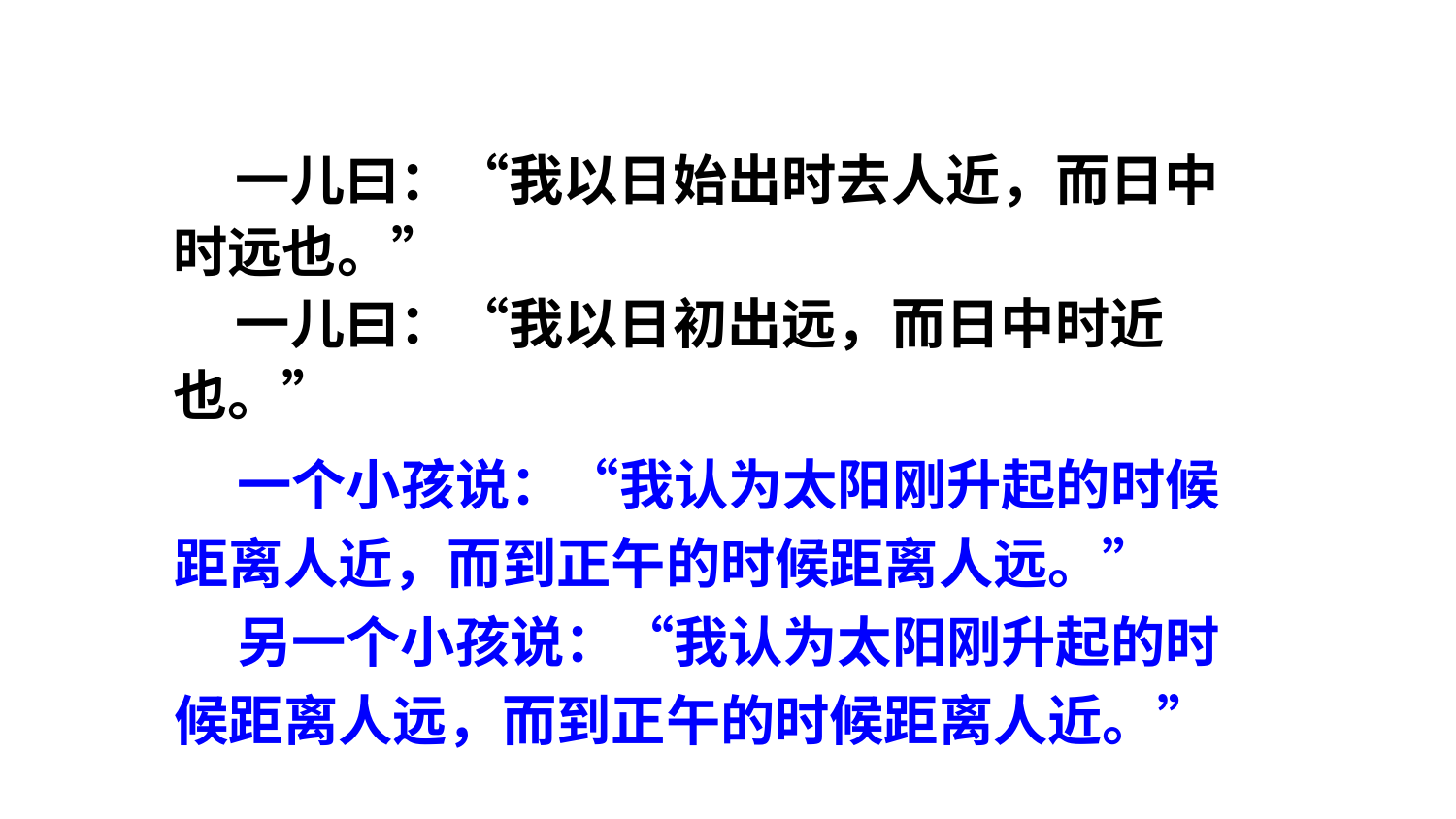

一儿曰：“我以日始出时去人近，而日中时远也。”
    一儿曰：“我以日初出远，而日中时近也。”
    一个小孩说：“我认为太阳刚升起的时候距离人近，而到正午的时候距离人远。”
    另一个小孩说：“我认为太阳刚升起的时候距离人远，而到正午的时候距离人近。”